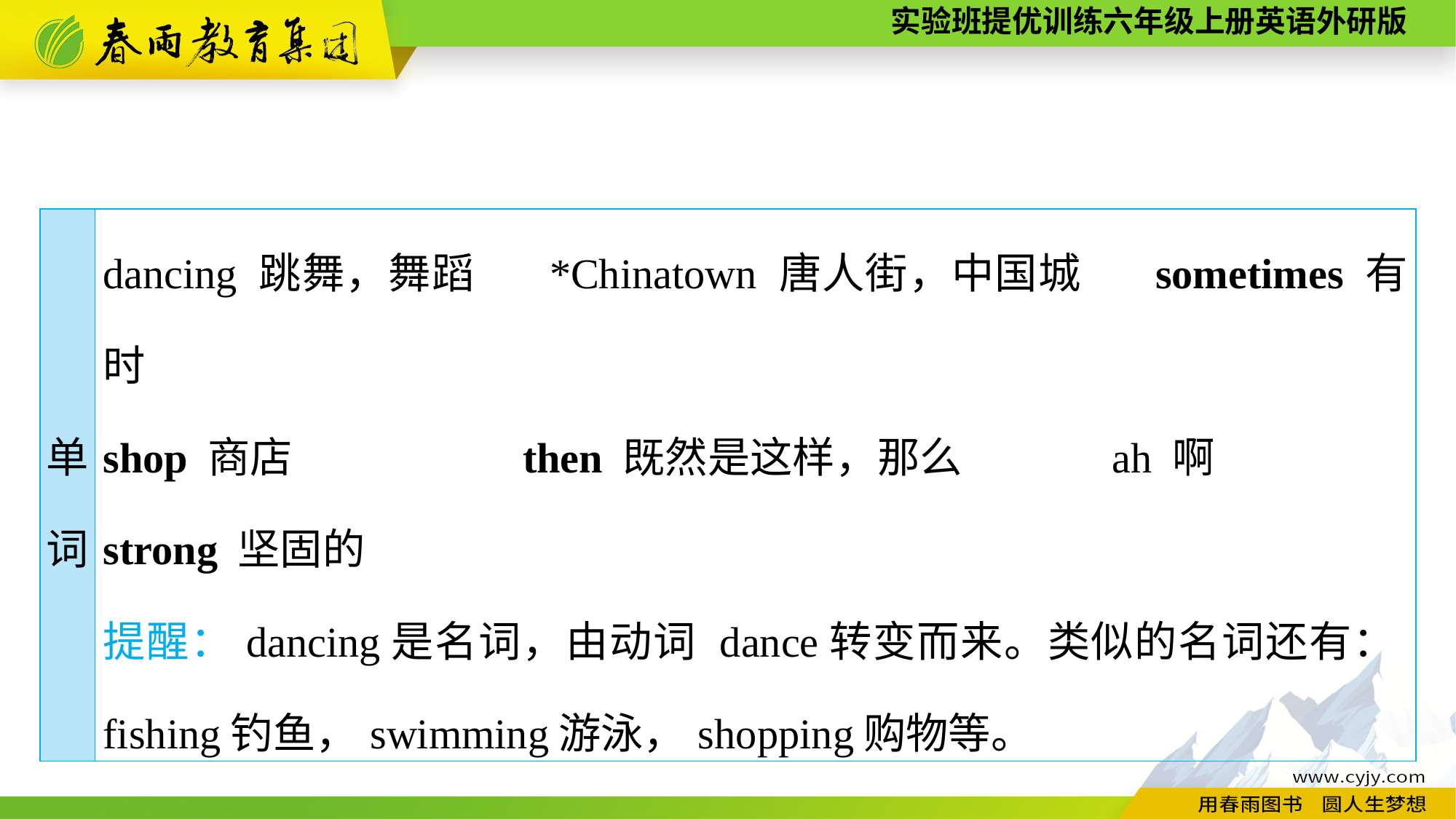

| 单 词 | dancing 跳舞，舞蹈 \*Chinatown 唐人街，中国城 sometimes 有时 shop 商店 then 既然是这样，那么 ah 啊 strong 坚固的 提醒：dancing是名词，由动词 dance转变而来。类似的名词还有：fishing钓鱼，swimming游泳，shopping购物等。 |
| --- | --- |